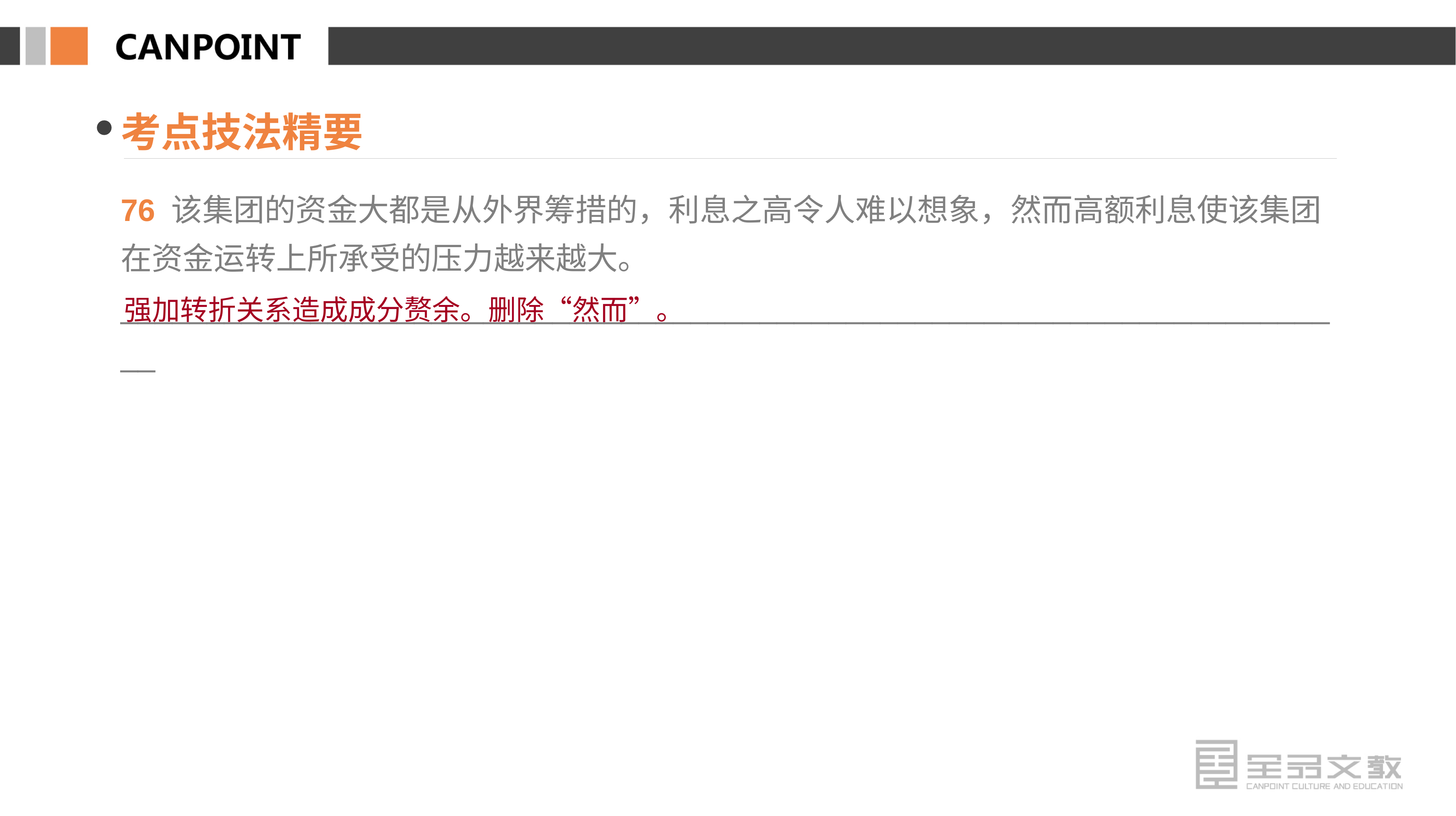

考点技法精要

76 该集团的资金大都是从外界筹措的，利息之高令人难以想象，然而高额利息使该集团在资金运转上所承受的压力越来越大。
________________________________________________________________________

强加转折关系造成成分赘余。删除“然而”。